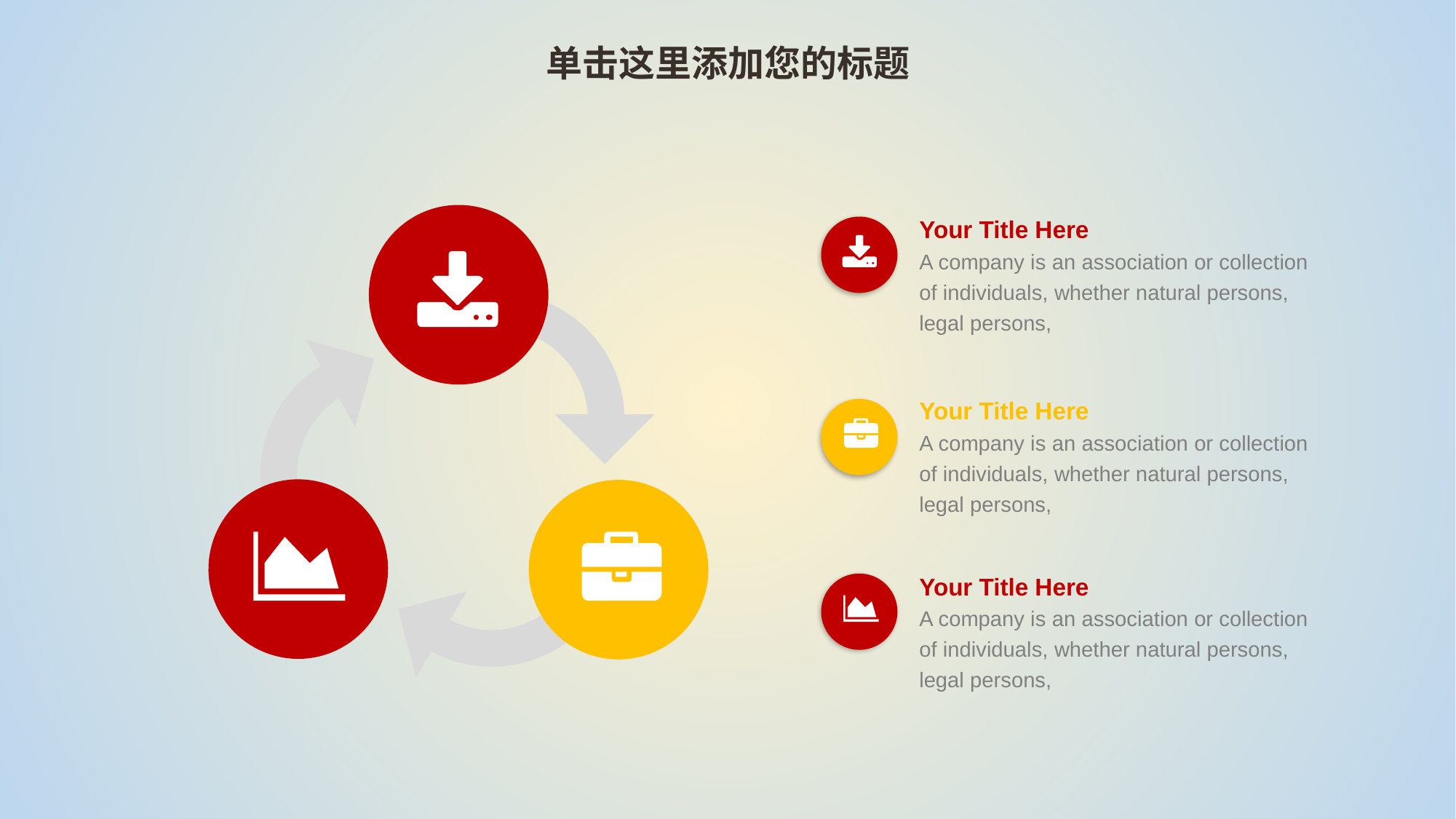

单击这里添加您的标题
Your Title Here
A company is an association or collection of individuals, whether natural persons, legal persons,

Your Title Here
A company is an association or collection of individuals, whether natural persons, legal persons,

Your Title Here
A company is an association or collection of individuals, whether natural persons, legal persons,